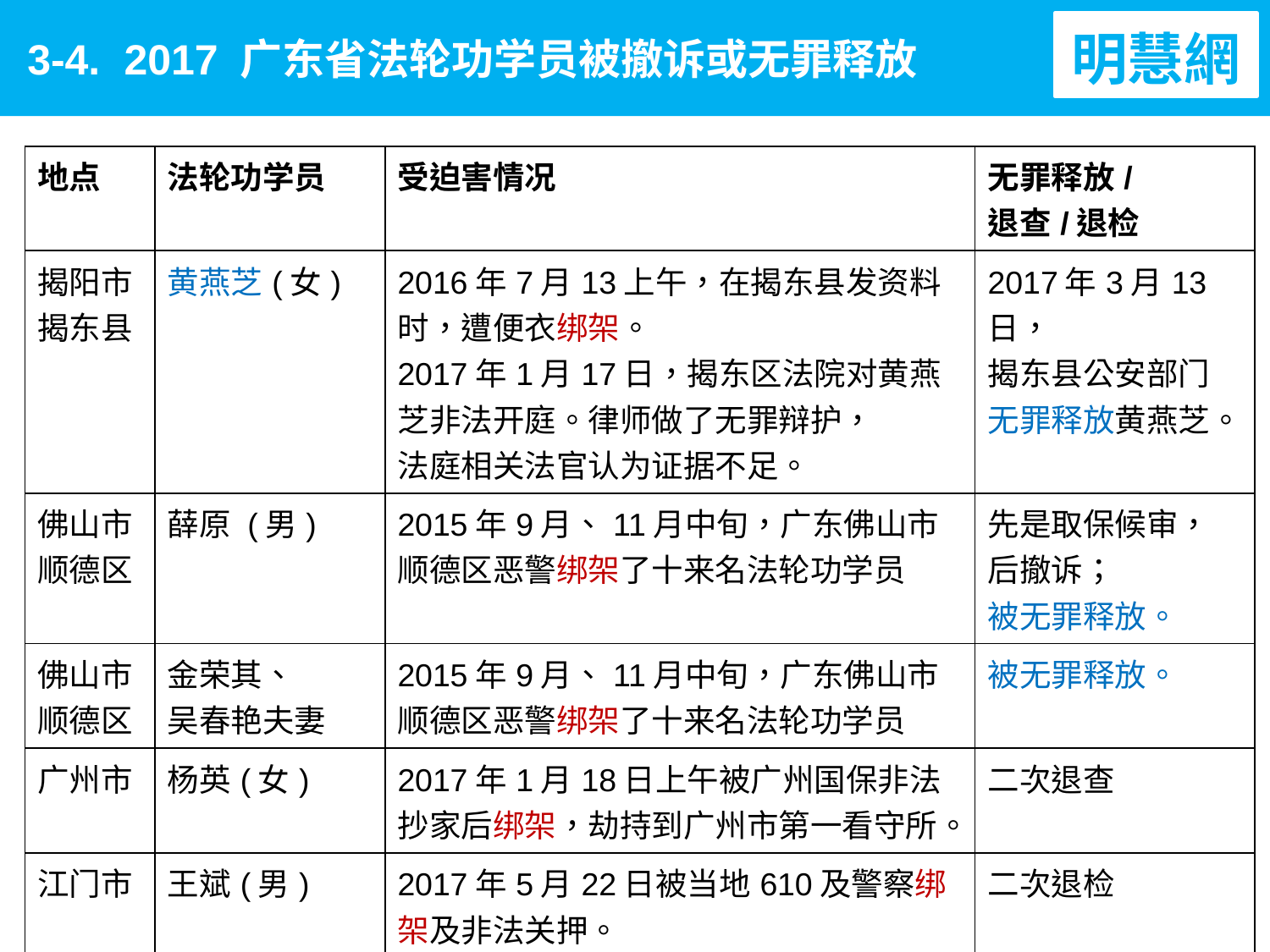

明慧網
3-4.  2017 广东省法轮功学员被撤诉或无罪释放
| 地点 | 法轮功学员 | 受迫害情况 | 无罪释放/ 退查/退检 |
| --- | --- | --- | --- |
| 揭阳市 揭东县 | 黄燕芝(女) | 2016年7月13上午，在揭东县发资料时，遭便衣绑架。 2017年1月17日，揭东区法院对黄燕芝非法开庭。律师做了无罪辩护， 法庭相关法官认为证据不足。 | 2017年3月13日， 揭东县公安部门 无罪释放黄燕芝。 |
| 佛山市 顺德区 | 薛原 (男) | 2015年9月、11月中旬，广东佛山市顺德区恶警绑架了十来名法轮功学员 | 先是取保候审， 后撤诉； 被无罪释放。 |
| 佛山市 顺德区 | 金荣其、 吴春艳夫妻 | 2015年9月、11月中旬，广东佛山市顺德区恶警绑架了十来名法轮功学员 | 被无罪释放。 |
| 广州市 | 杨英(女) | 2017年1月18日上午被广州国保非法抄家后绑架，劫持到广州市第一看守所。 | 二次退查 |
| 江门市 | 王斌(男) | 2017年5月22日被当地610及警察绑架及非法关押。 | 二次退检 |
| 广州市 | 吕春夏(女) | 2016年7月29日在福建省泉州石狮市永宁村公婆家被绑架，被劫持回广州。 | 三次开庭， 不敢决定 |